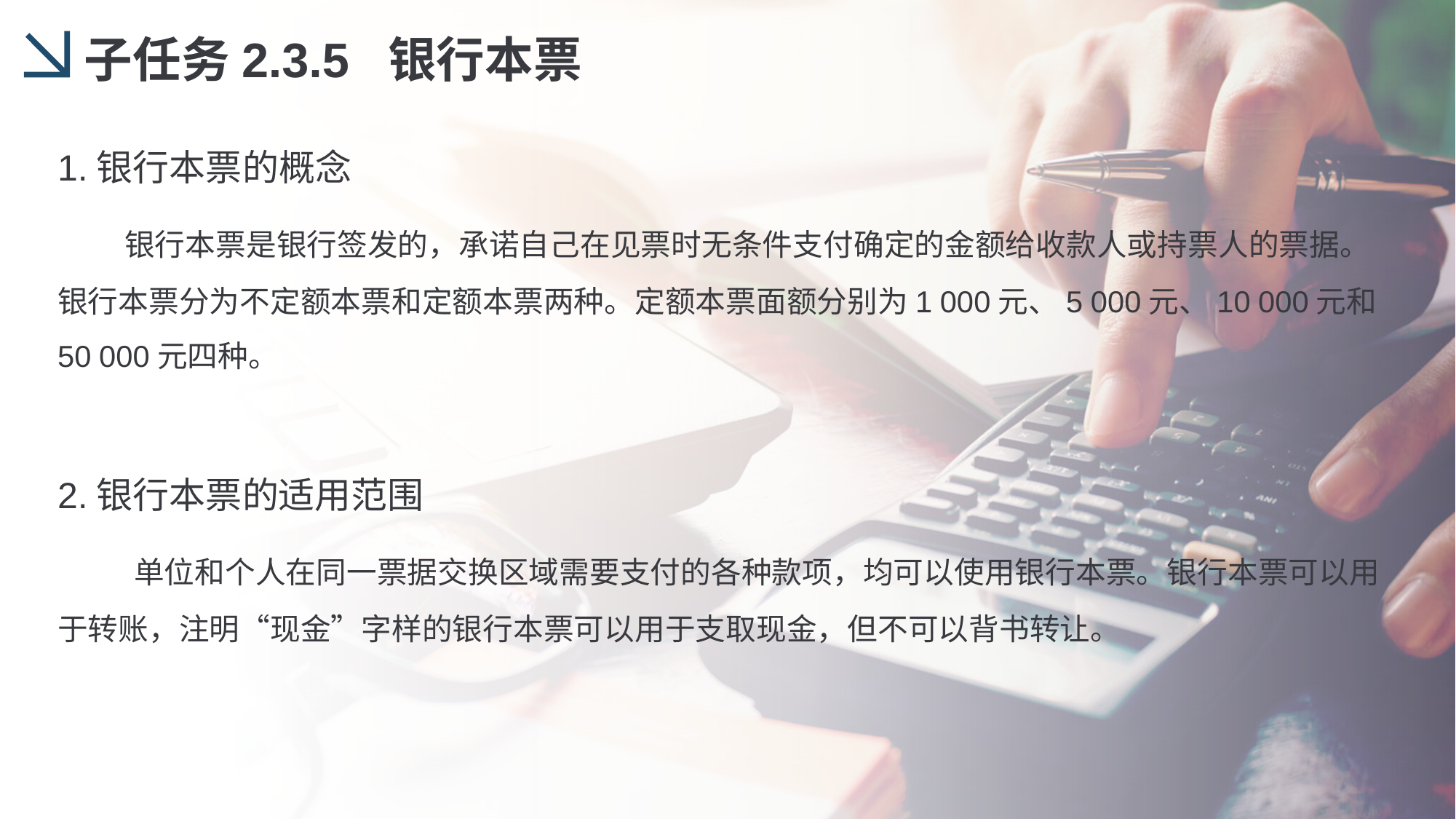

子任务2.3.5  银行本票

1.银行本票的概念
      银行本票是银行签发的，承诺自己在见票时无条件支付确定的金额给收款人或持票人的票据。银行本票分为不定额本票和定额本票两种。定额本票面额分别为1 000元、5 000元、10 000元和50 000元四种。

2.银行本票的适用范围
       单位和个人在同一票据交换区域需要支付的各种款项，均可以使用银行本票。银行本票可以用于转账，注明“现金”字样的银行本票可以用于支取现金，但不可以背书转让。